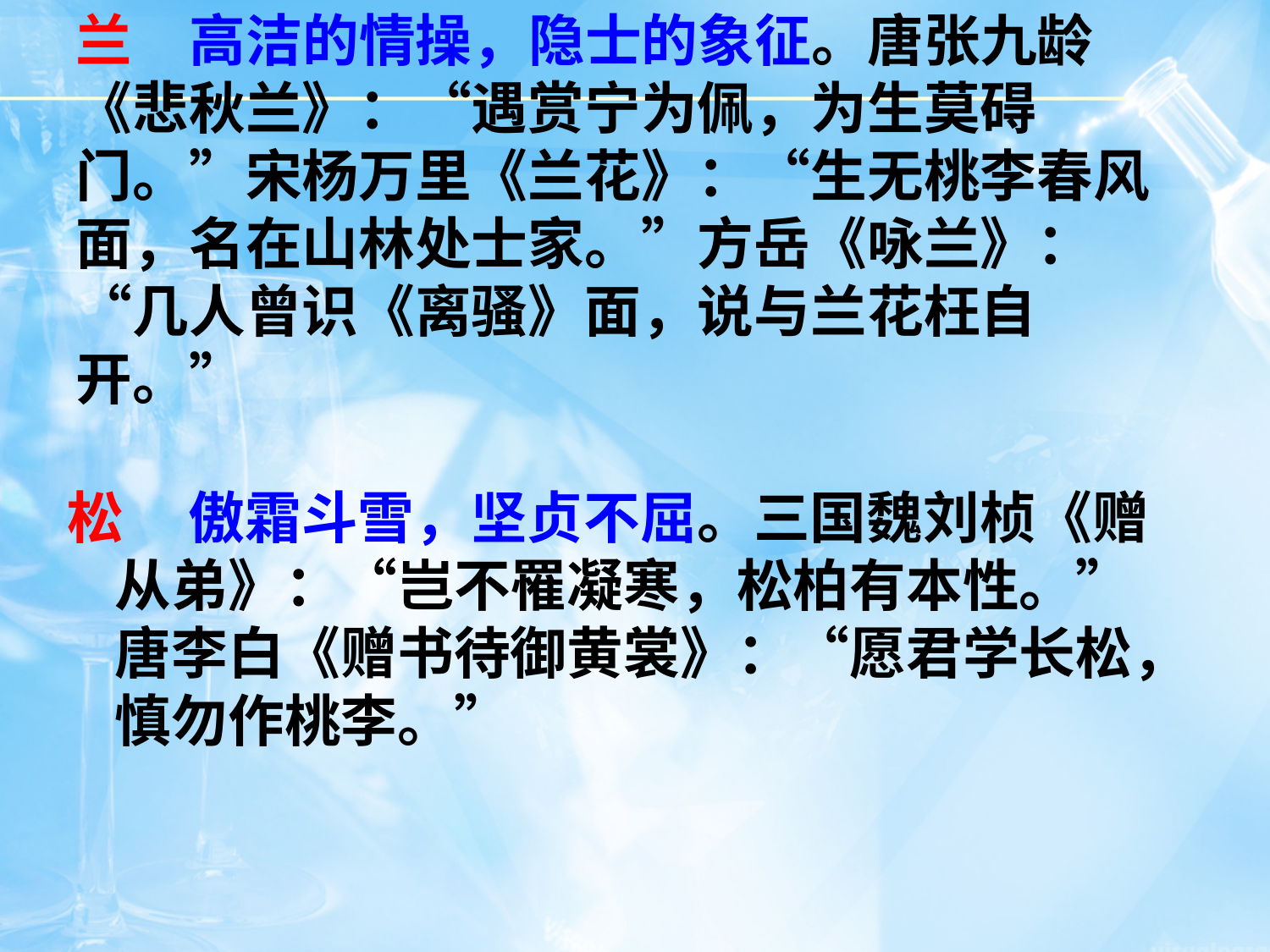

# 兰      高洁的情操，隐士的象征。唐张九龄《悲秋兰》：“遇赏宁为佩，为生莫碍门。”宋杨万里《兰花》：“生无桃李春风面，名在山林处士家。”方岳《咏兰》：“几人曾识《离骚》面，说与兰花枉自开。”
松     傲霜斗雪，坚贞不屈。三国魏刘桢《赠从弟》：“岂不罹凝寒，松柏有本性。”唐李白《赠书待御黄裳》：“愿君学长松，慎勿作桃李。”